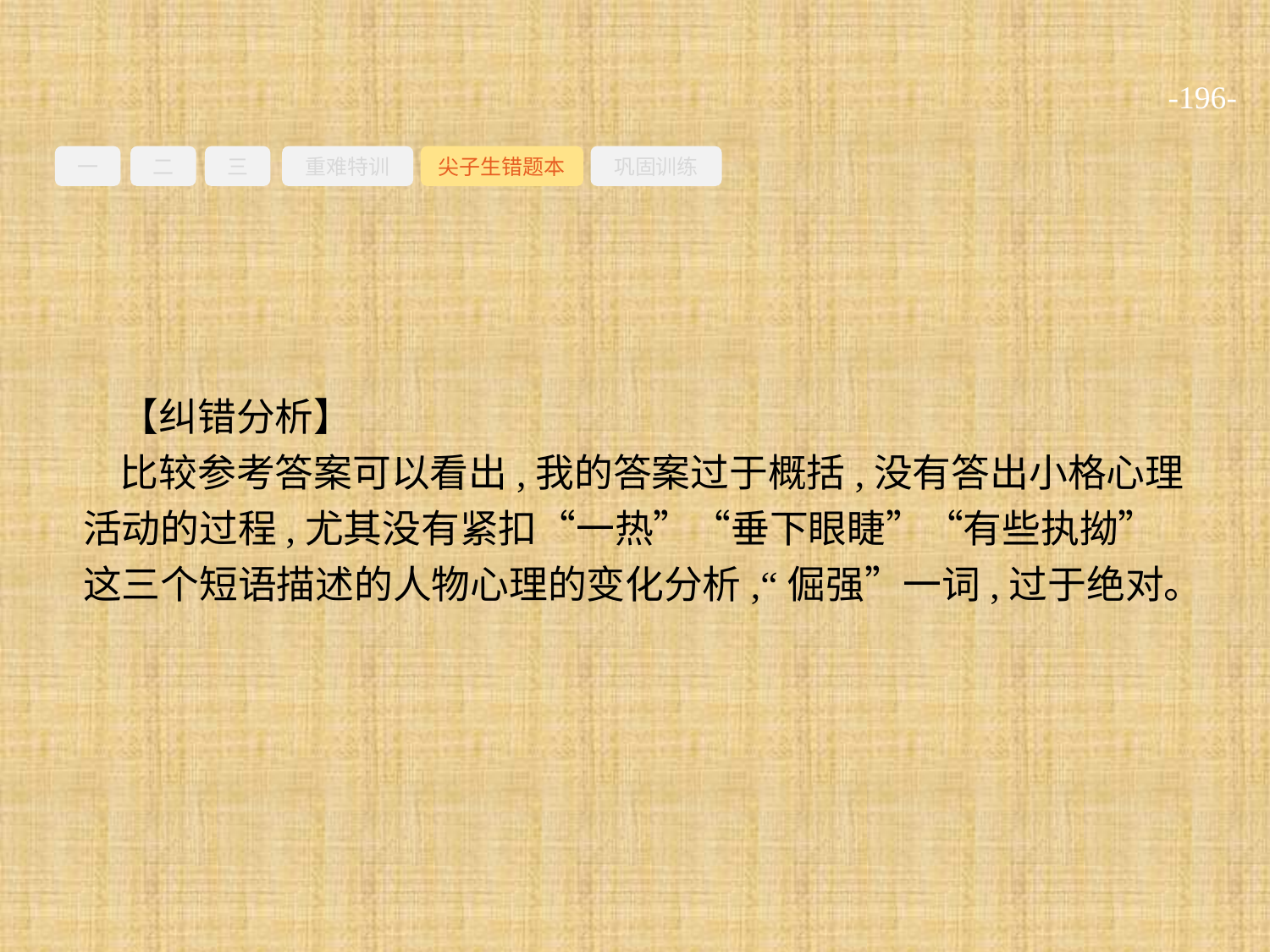

-196-
一
二
三
重难特训
尖子生错题本
巩固训练
【纠错分析】
比较参考答案可以看出,我的答案过于概括,没有答出小格心理活动的过程,尤其没有紧扣“一热”“垂下眼睫”“有些执拗”这三个短语描述的人物心理的变化分析,“倔强”一词,过于绝对。